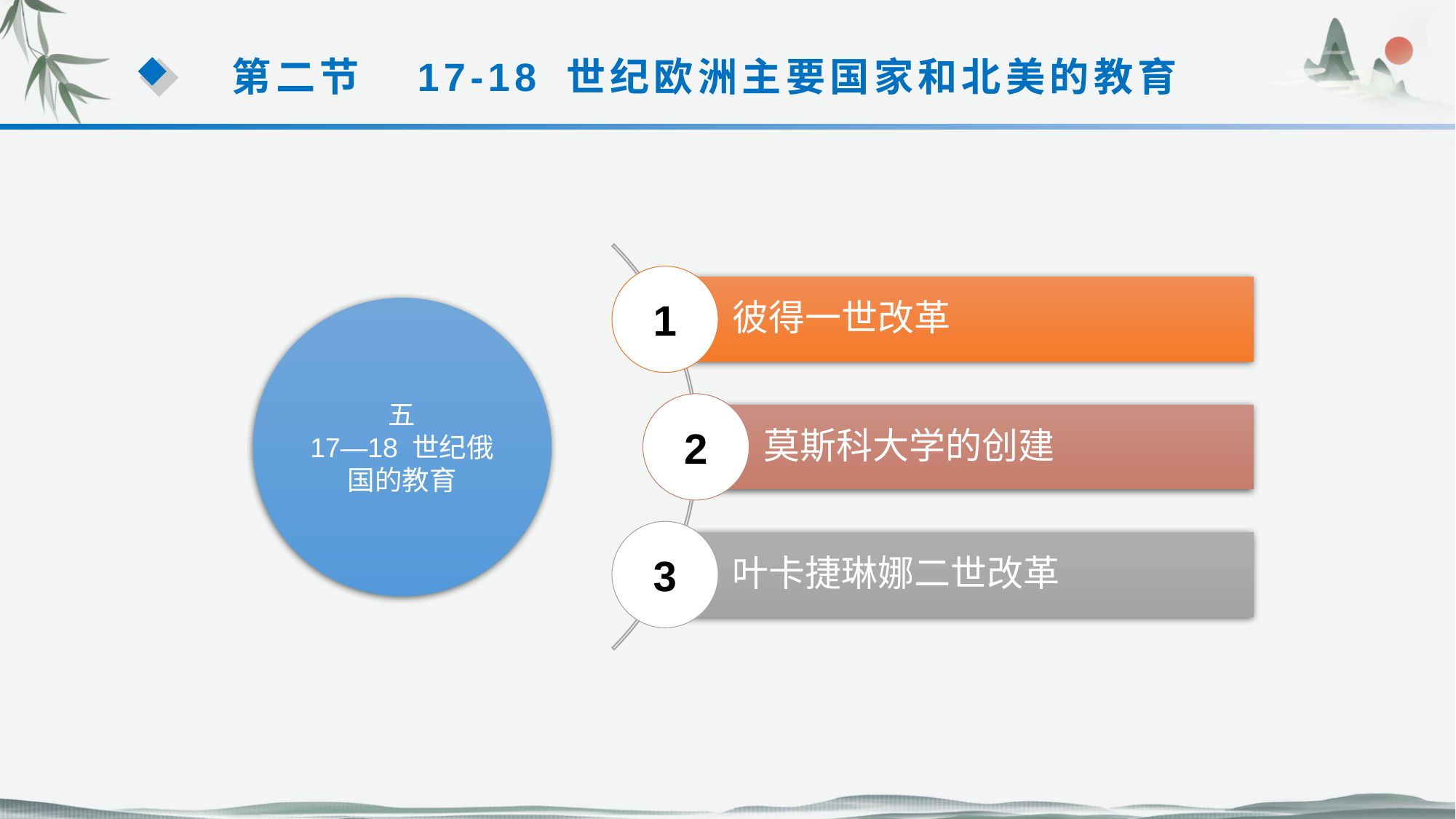

第二节　17-18 世纪欧洲主要国家和北美的教育

1
彼得一世改革
五
17—18 世纪俄国的教育
2
莫斯科大学的创建
3
叶卡捷琳娜二世改革